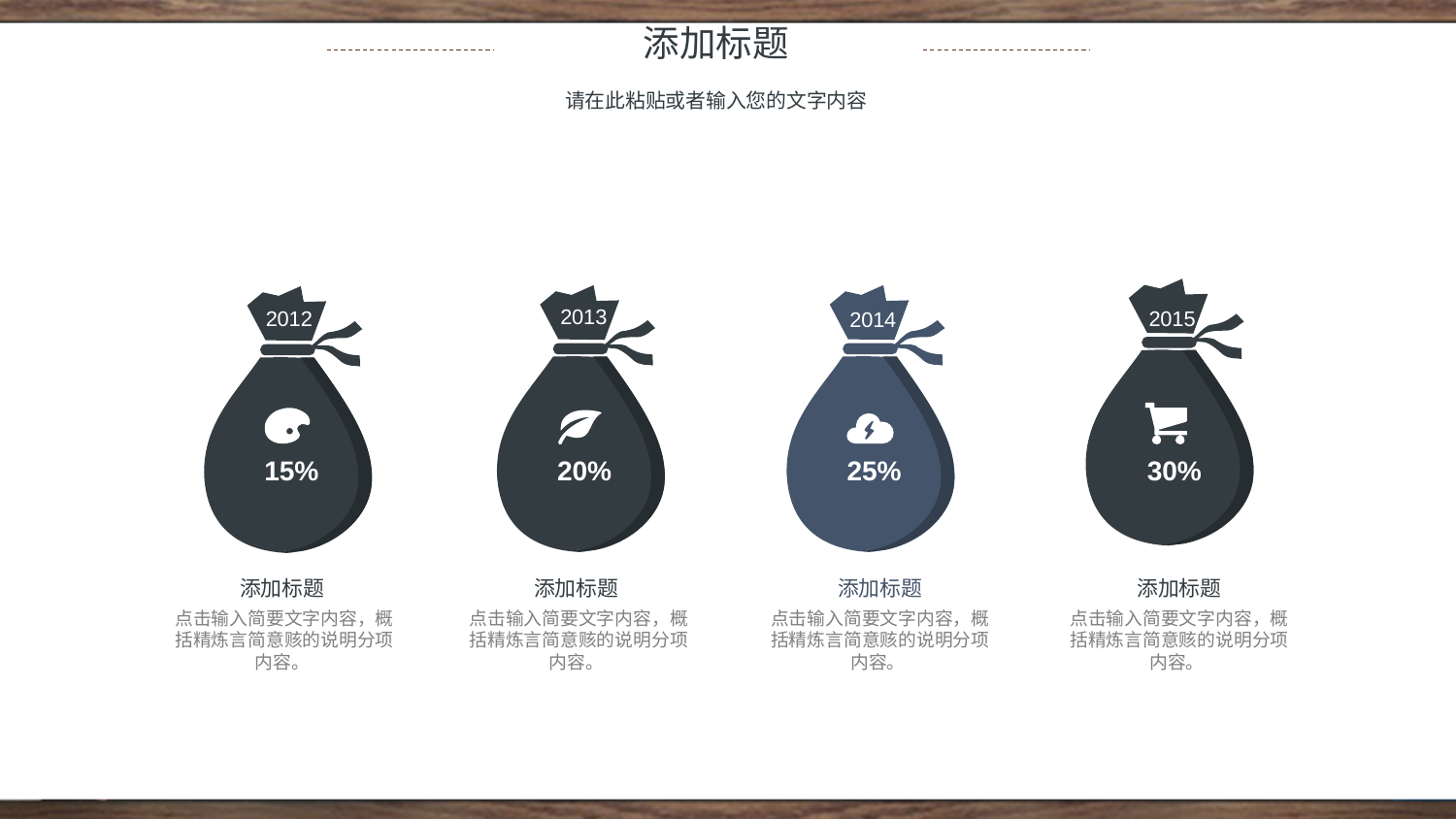

添加标题
请在此粘贴或者输入您的文字内容

2015

2013

2014

2012

30%
20%
25%
15%
添加标题
点击输入简要文字内容，概括精炼言简意赅的说明分项内容。
添加标题
点击输入简要文字内容，概括精炼言简意赅的说明分项内容。
添加标题
点击输入简要文字内容，概括精炼言简意赅的说明分项内容。
添加标题
点击输入简要文字内容，概括精炼言简意赅的说明分项内容。